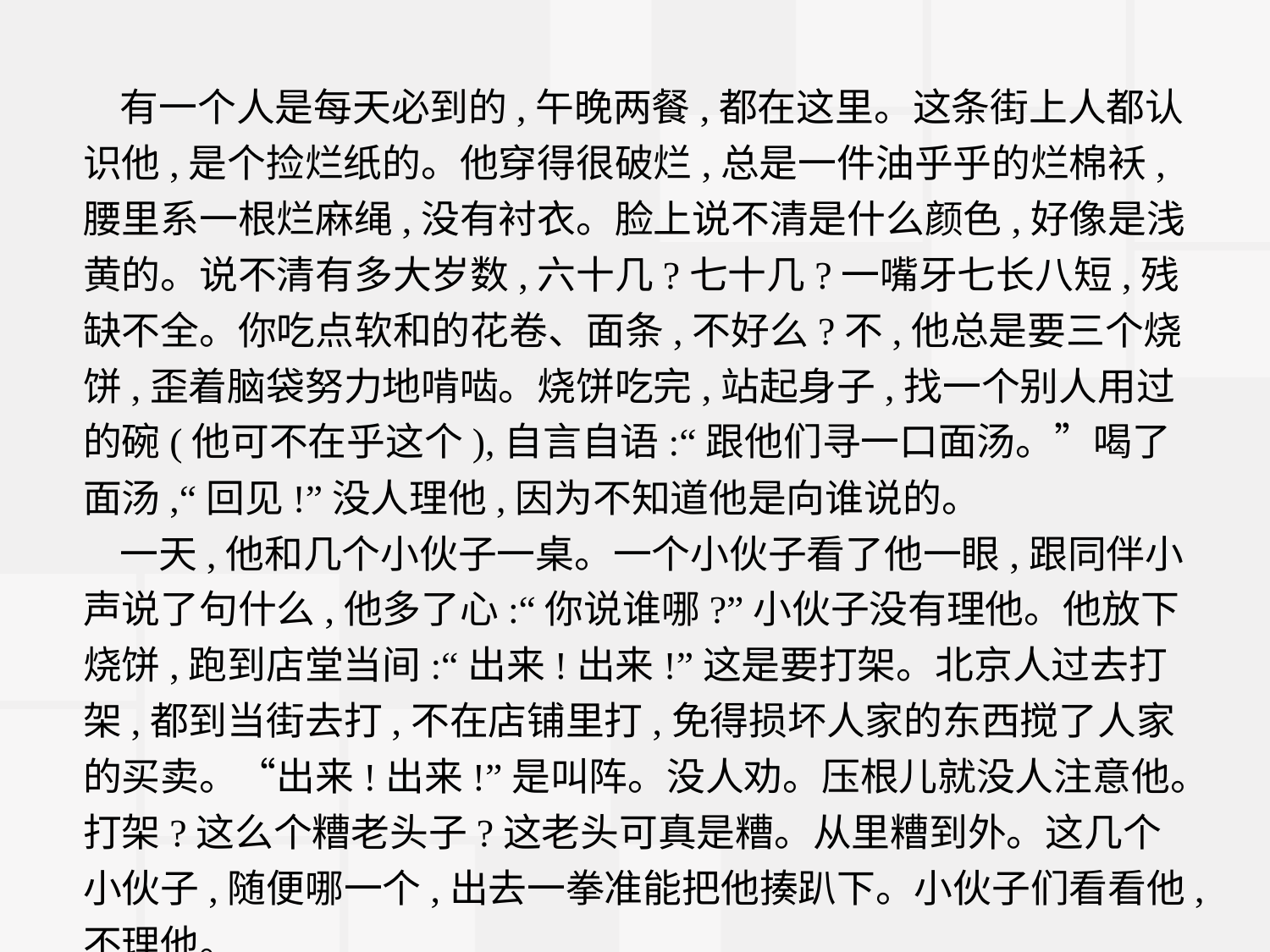

有一个人是每天必到的,午晚两餐,都在这里。这条街上人都认识他,是个捡烂纸的。他穿得很破烂,总是一件油乎乎的烂棉袄,腰里系一根烂麻绳,没有衬衣。脸上说不清是什么颜色,好像是浅黄的。说不清有多大岁数,六十几?七十几?一嘴牙七长八短,残缺不全。你吃点软和的花卷、面条,不好么?不,他总是要三个烧饼,歪着脑袋努力地啃啮。烧饼吃完,站起身子,找一个别人用过的碗(他可不在乎这个),自言自语:“跟他们寻一口面汤。”喝了面汤,“回见!”没人理他,因为不知道他是向谁说的。
一天,他和几个小伙子一桌。一个小伙子看了他一眼,跟同伴小声说了句什么,他多了心:“你说谁哪?”小伙子没有理他。他放下烧饼,跑到店堂当间:“出来!出来!”这是要打架。北京人过去打架,都到当街去打,不在店铺里打,免得损坏人家的东西搅了人家的买卖。“出来!出来!”是叫阵。没人劝。压根儿就没人注意他。打架?这么个糟老头子?这老头可真是糟。从里糟到外。这几个小伙子,随便哪一个,出去一拳准能把他揍趴下。小伙子们看看他,不理他。